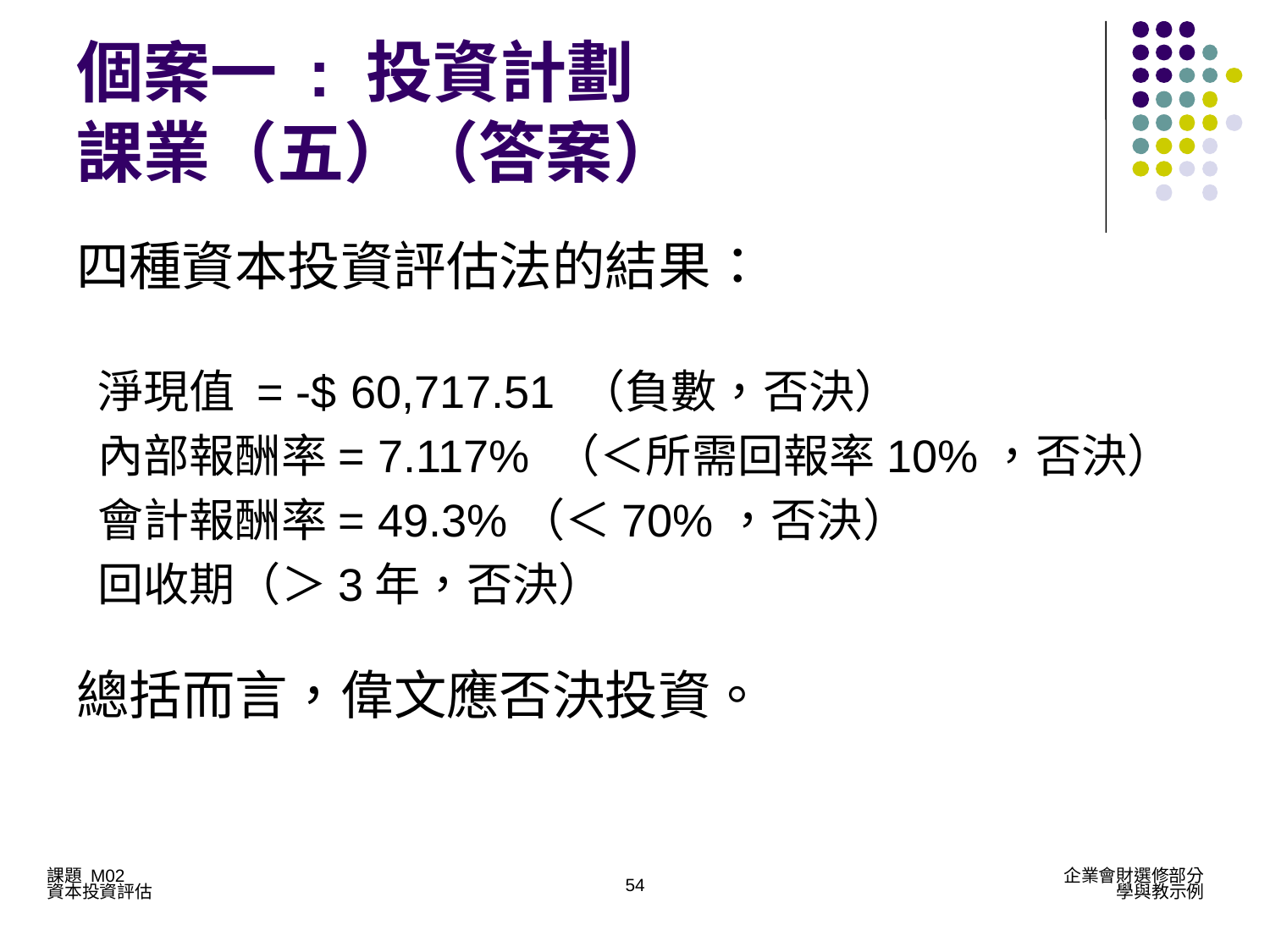

個案一 : 投資計劃
課業（五）（答案）
四種資本投資評估法的結果：

 淨現值 = -$ 60,717.51 （負數，否決）
 內部報酬率= 7.117% （＜所需回報率10%，否決）
 會計報酬率= 49.3%（＜70%，否決）
 回收期（＞3年，否決）

總括而言，偉文應否決投資。
54